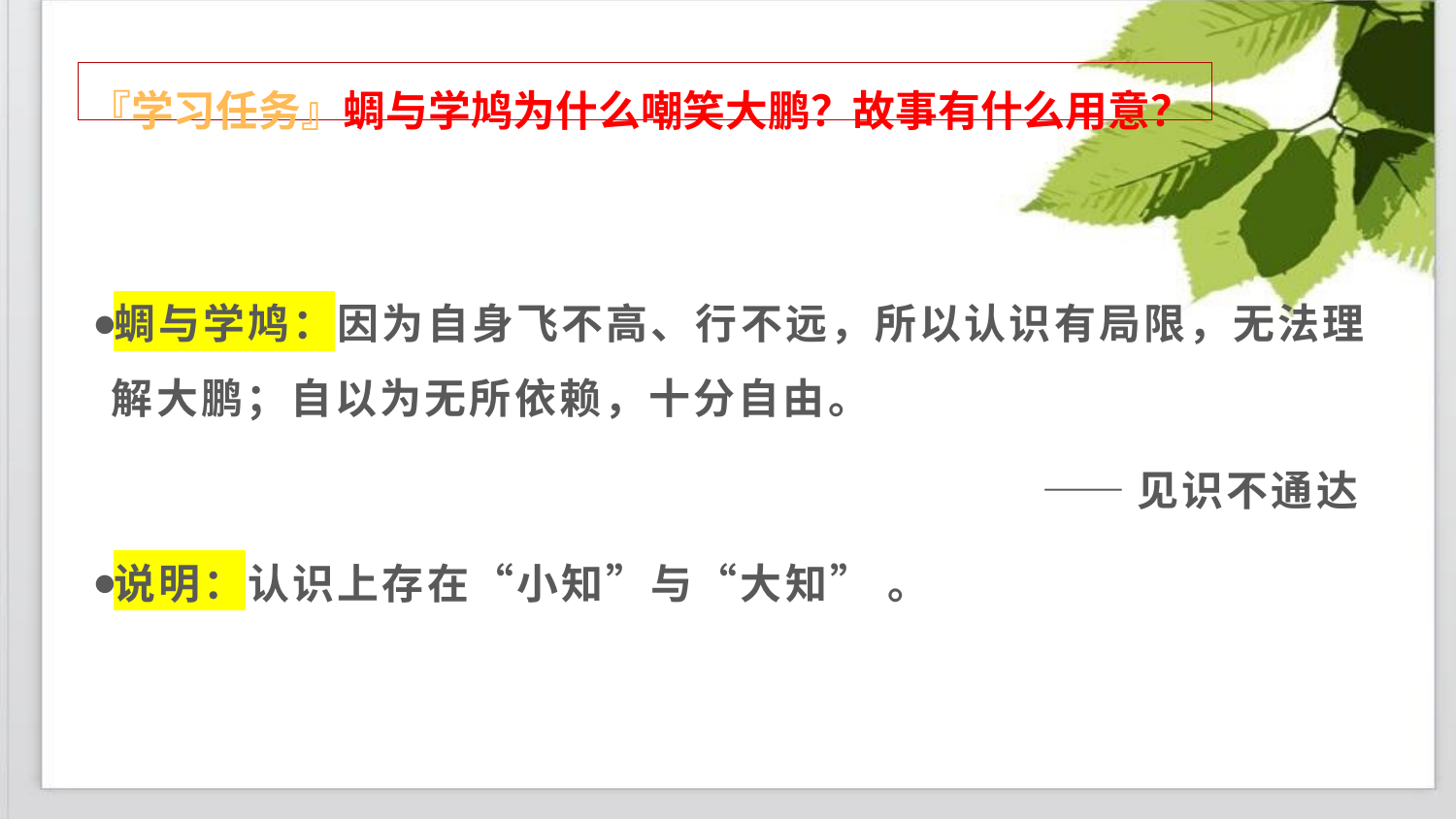

『学习任务』蜩与学鸠为什么嘲笑大鹏？故事有什么用意？
蜩与学鸠：因为自身飞不高、行不远，所以认识有局限，无法理解大鹏；自以为无所依赖，十分自由。
                                                                            ——见识不通达
说明：认识上存在“小知”与“大知” 。